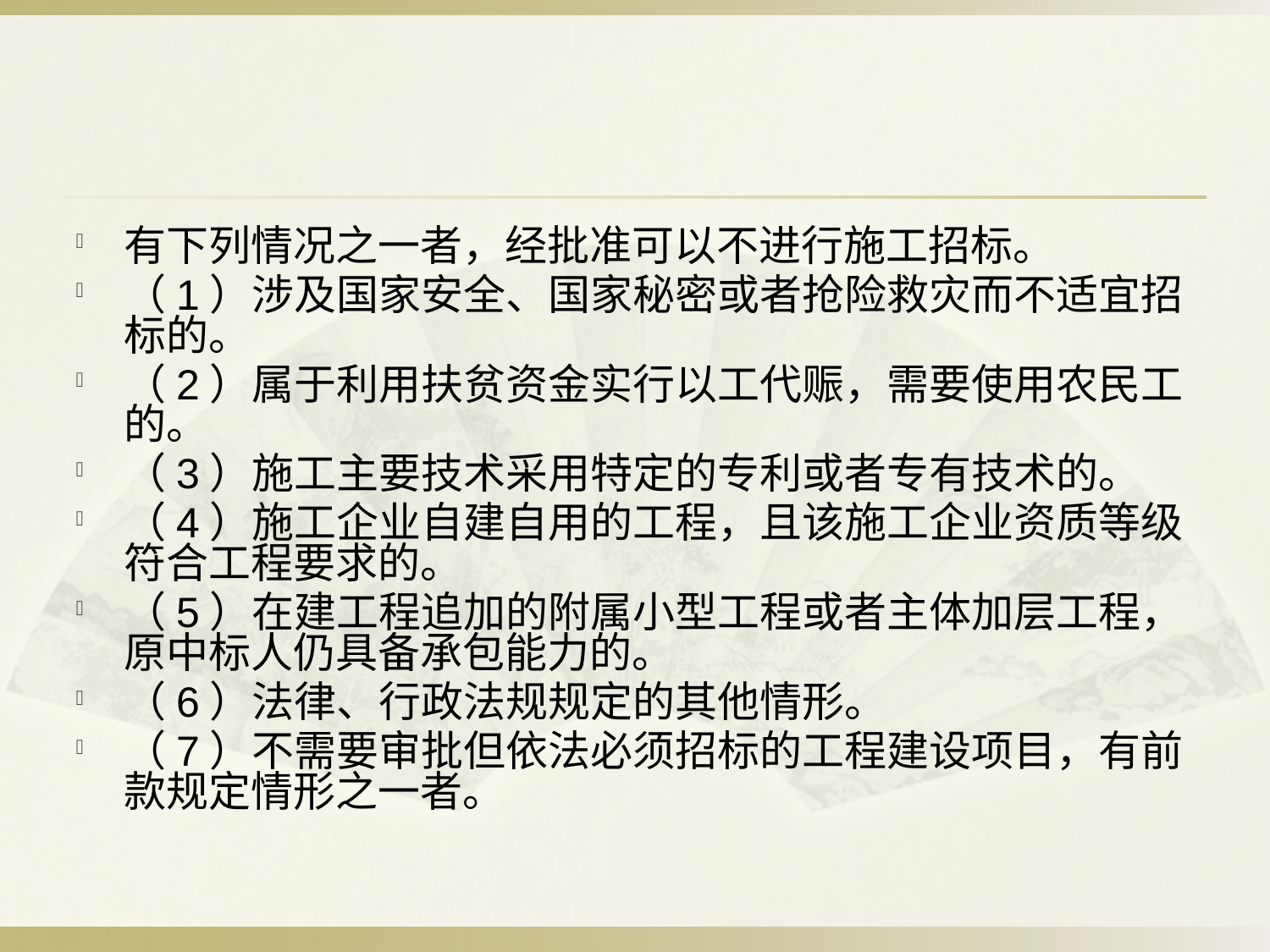

#
有下列情况之一者，经批准可以不进行施工招标。
（1）涉及国家安全、国家秘密或者抢险救灾而不适宜招标的。
（2）属于利用扶贫资金实行以工代赈，需要使用农民工的。
（3）施工主要技术采用特定的专利或者专有技术的。
（4）施工企业自建自用的工程，且该施工企业资质等级符合工程要求的。
（5）在建工程追加的附属小型工程或者主体加层工程，原中标人仍具备承包能力的。
（6）法律、行政法规规定的其他情形。
（7）不需要审批但依法必须招标的工程建设项目，有前款规定情形之一者。